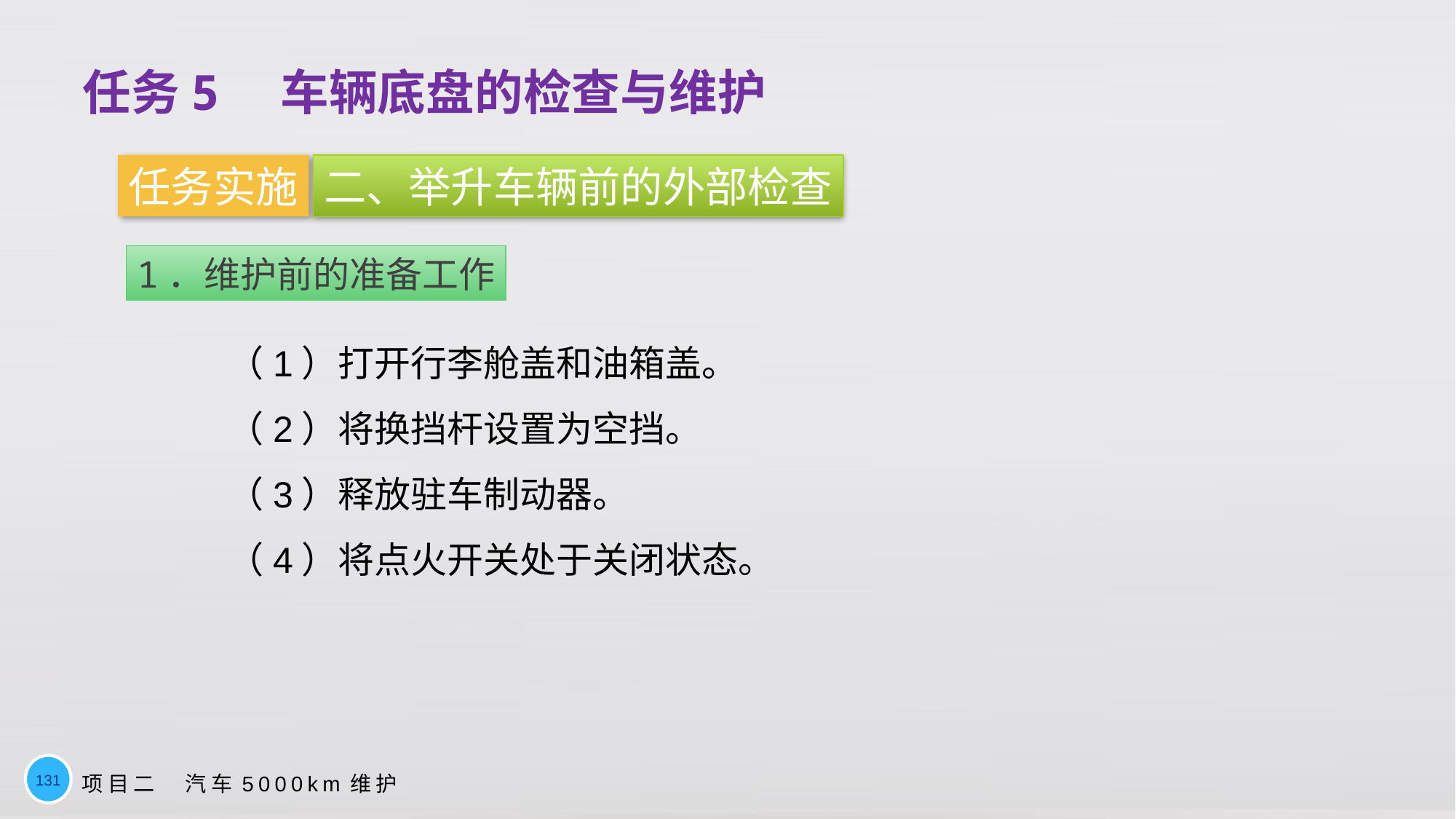

任务5　车辆底盘的检查与维护
任务实施
二、举升车辆前的外部检查
1．维护前的准备工作
（1）打开行李舱盖和油箱盖。
（2）将换挡杆设置为空挡。
（3）释放驻车制动器。
（4）将点火开关处于关闭状态。
131